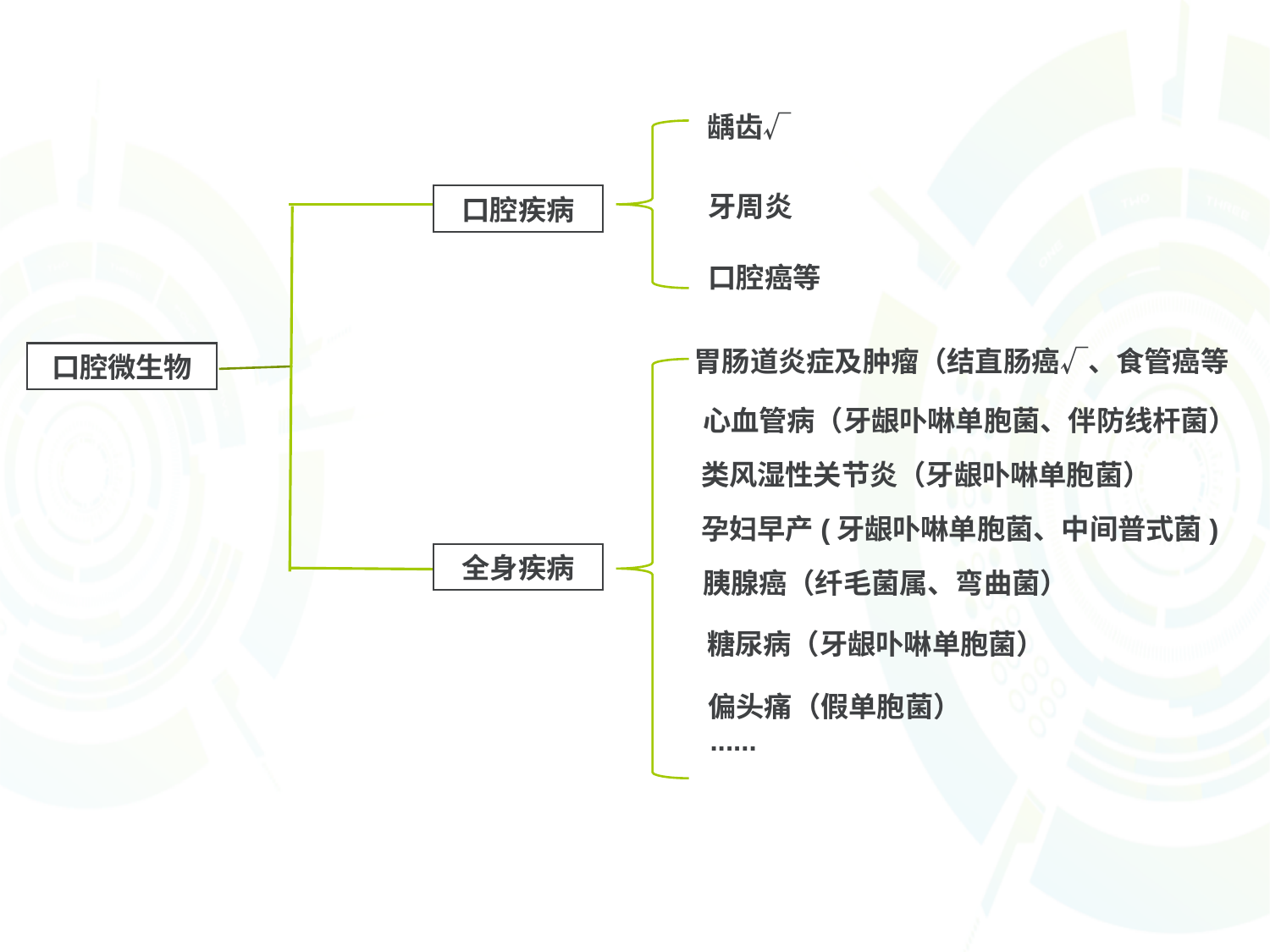

龋齿√

牙周炎
口腔疾病
口腔癌等

心血管病（牙龈卟啉单胞菌、伴防线杆菌）
类风湿性关节炎（牙龈卟啉单胞菌）

孕妇早产(牙龈卟啉单胞菌、中间普式菌)
全身疾病
胰腺癌（纤毛菌属、弯曲菌）
糖尿病（牙龈卟啉单胞菌）
偏头痛（假单胞菌）
胃肠道炎症及肿瘤（结直肠癌√、食管癌等

口腔微生物
......